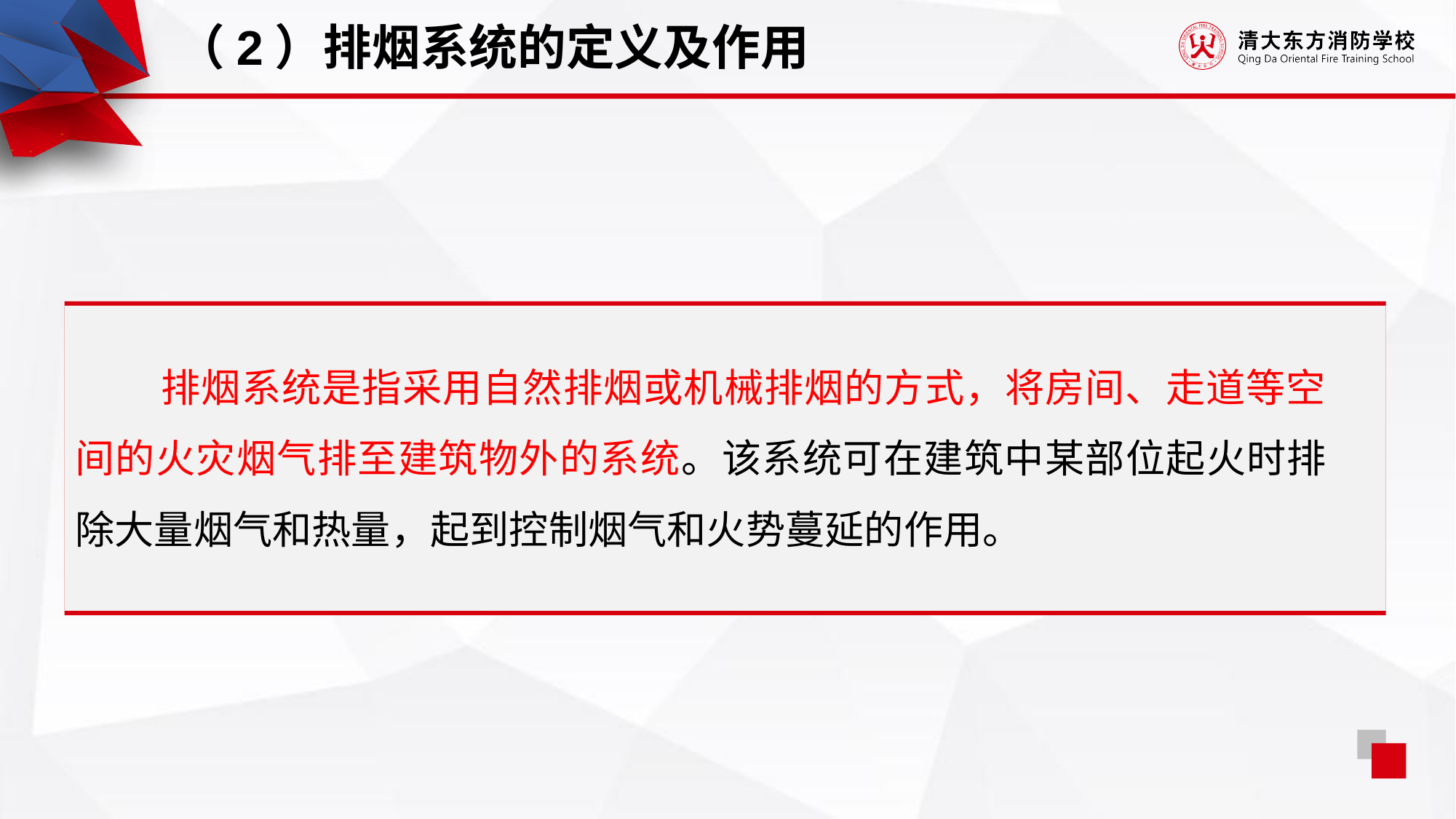

（2）排烟系统的定义及作用

排烟系统是指采用自然排烟或机械排烟的方式，将房间、走道等空间的火灾烟气排至建筑物外的系统。该系统可在建筑中某部位起火时排除大量烟气和热量，起到控制烟气和火势蔓延的作用。